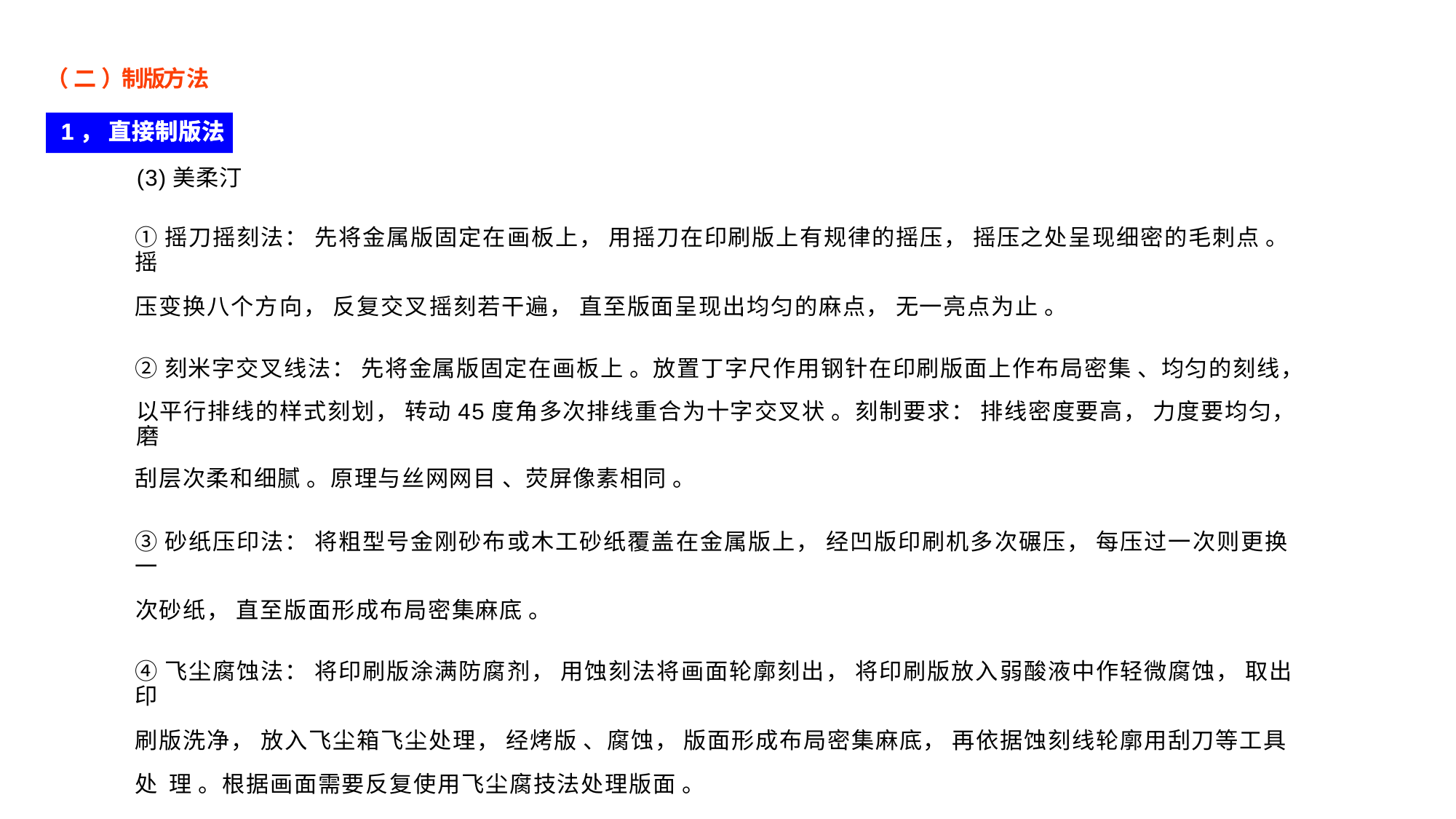

（ 二 ）制版方法

1， 直接制版法

(3)美柔汀

①摇刀摇刻法： 先将金属版固定在画板上， 用摇刀在印刷版上有规律的摇压， 摇压之处呈现细密的毛刺点 。摇
压变换八个方向， 反复交叉摇刻若干遍， 直至版面呈现出均匀的麻点， 无一亮点为止 。

②刻米字交叉线法： 先将金属版固定在画板上 。放置丁字尺作用钢针在印刷版面上作布局密集 、均匀的刻线，
以平行排线的样式刻划， 转动45度角多次排线重合为十字交叉状 。刻制要求： 排线密度要高， 力度要均匀， 磨
刮层次柔和细腻 。原理与丝网网目 、荧屏像素相同 。

③砂纸压印法： 将粗型号金刚砂布或木工砂纸覆盖在金属版上， 经凹版印刷机多次碾压， 每压过一次则更换一
次砂纸， 直至版面形成布局密集麻底 。

④飞尘腐蚀法： 将印刷版涂满防腐剂， 用蚀刻法将画面轮廓刻出， 将印刷版放入弱酸液中作轻微腐蚀， 取出印
刷版洗净， 放入飞尘箱飞尘处理， 经烤版 、腐蚀， 版面形成布局密集麻底， 再依据蚀刻线轮廓用刮刀等工具处  理 。根据画面需要反复使用飞尘腐技法处理版面 。